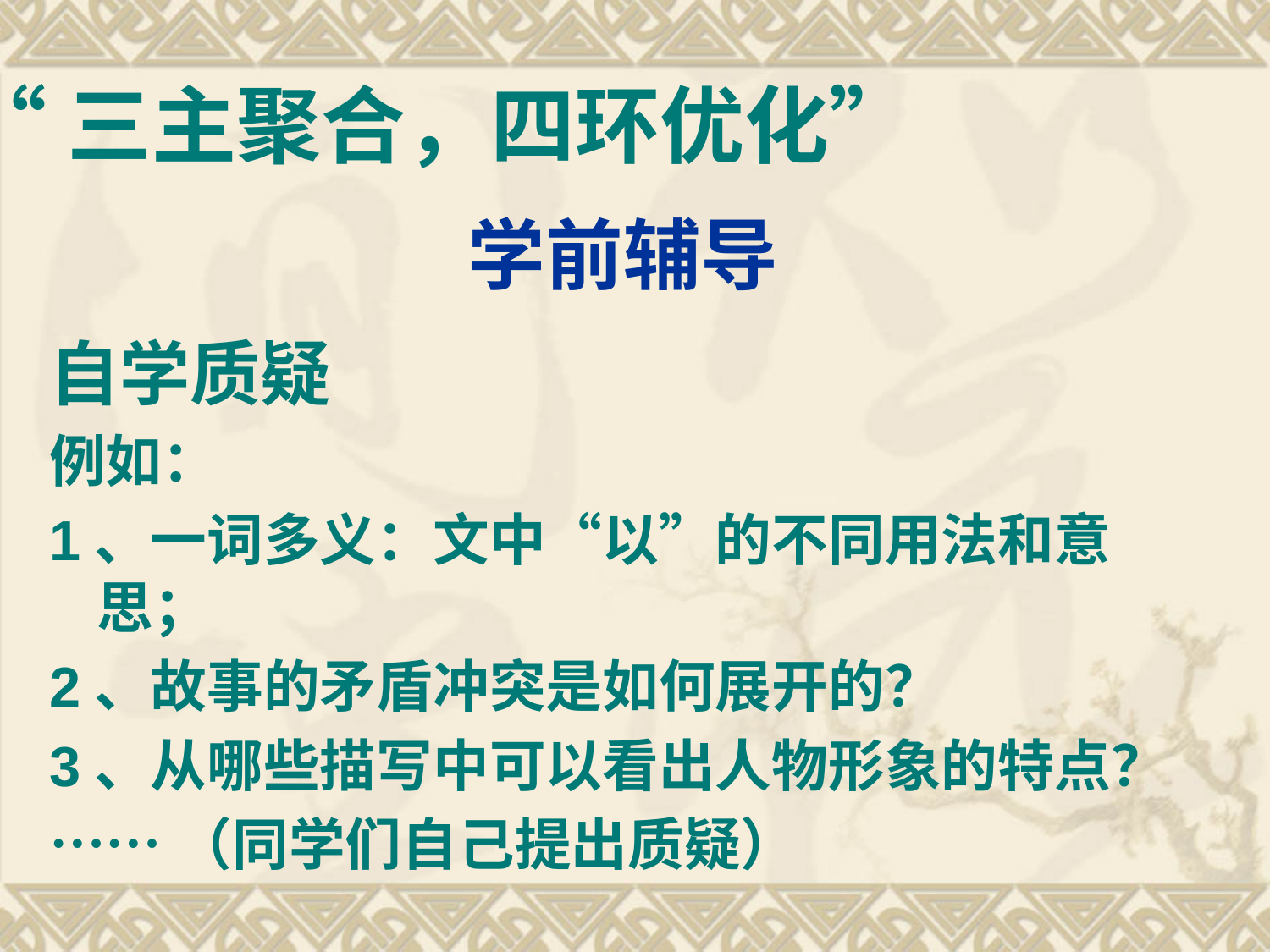

“三主聚合，四环优化”
学前辅导

自学质疑
例如：
1、一词多义：文中“以”的不同用法和意思；
2、故事的矛盾冲突是如何展开的？
3、从哪些描写中可以看出人物形象的特点？
……（同学们自己提出质疑）